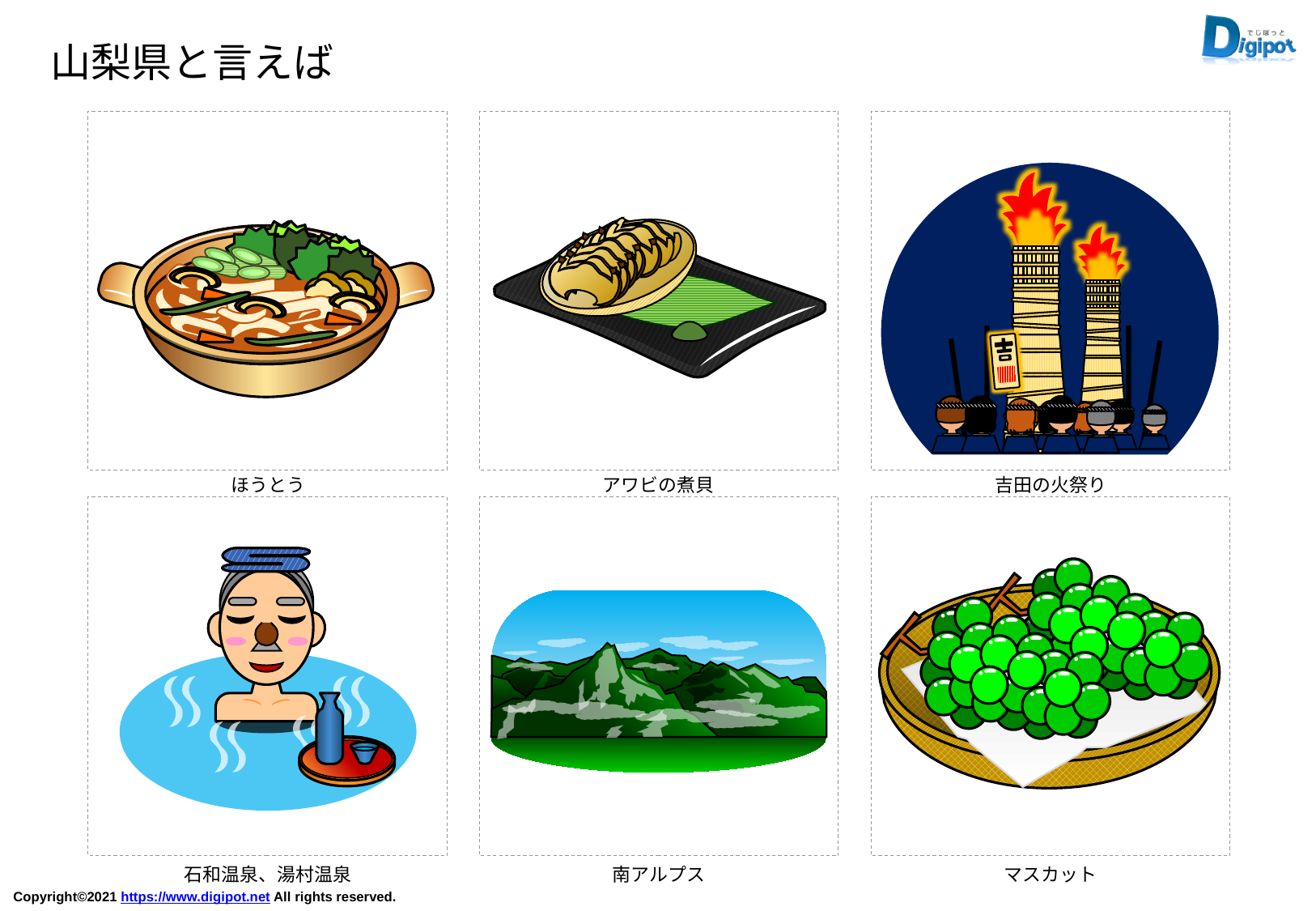

山梨県と言えば

ほうとう
アワビの煮貝
吉田の火祭り

石和温泉、湯村温泉
南アルプス
マスカット